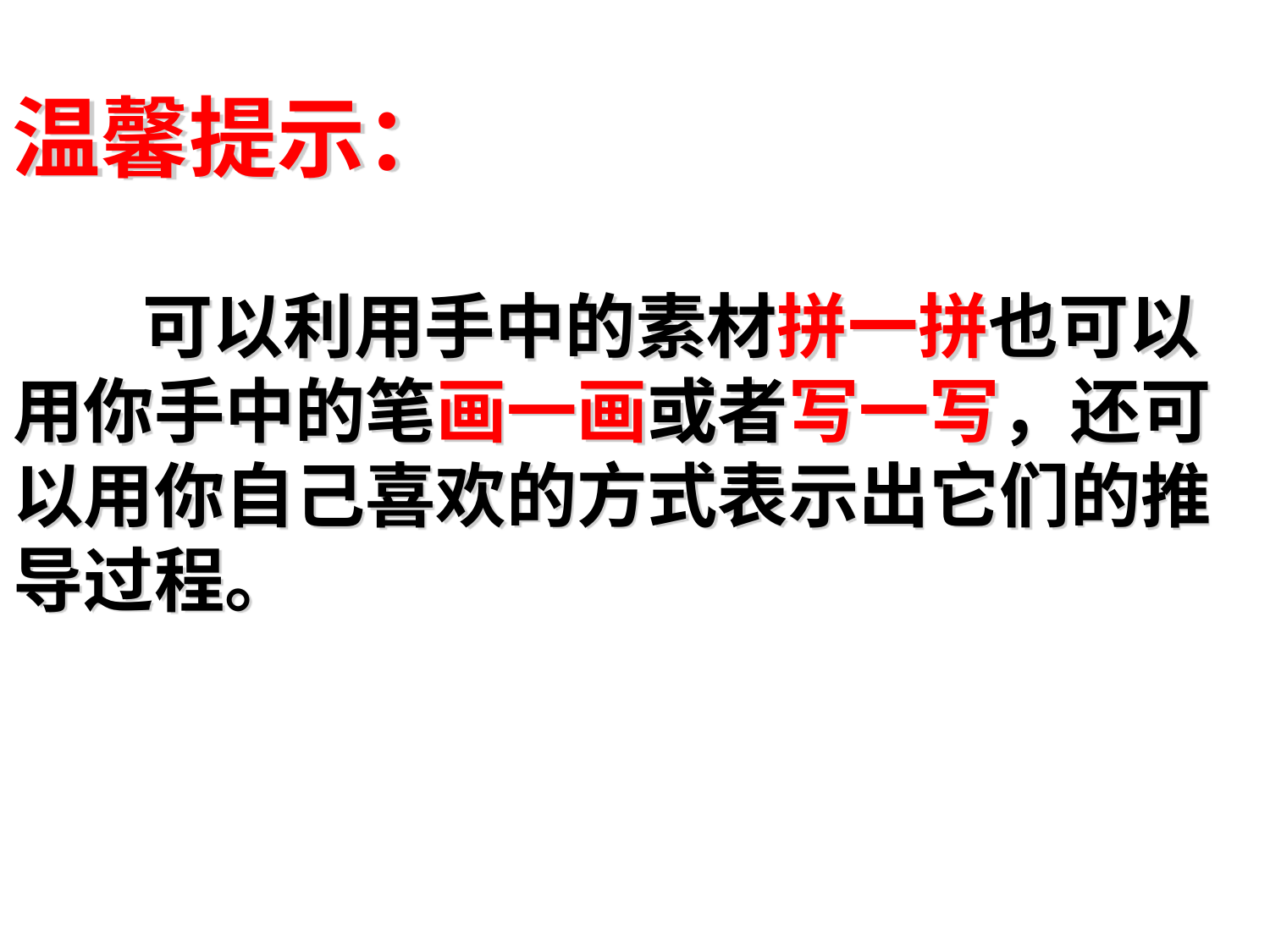

温馨提示：
       可以利用手中的素材拼一拼也可以
用你手中的笔画一画或者写一写，还可
以用你自己喜欢的方式表示出它们的推
导过程。